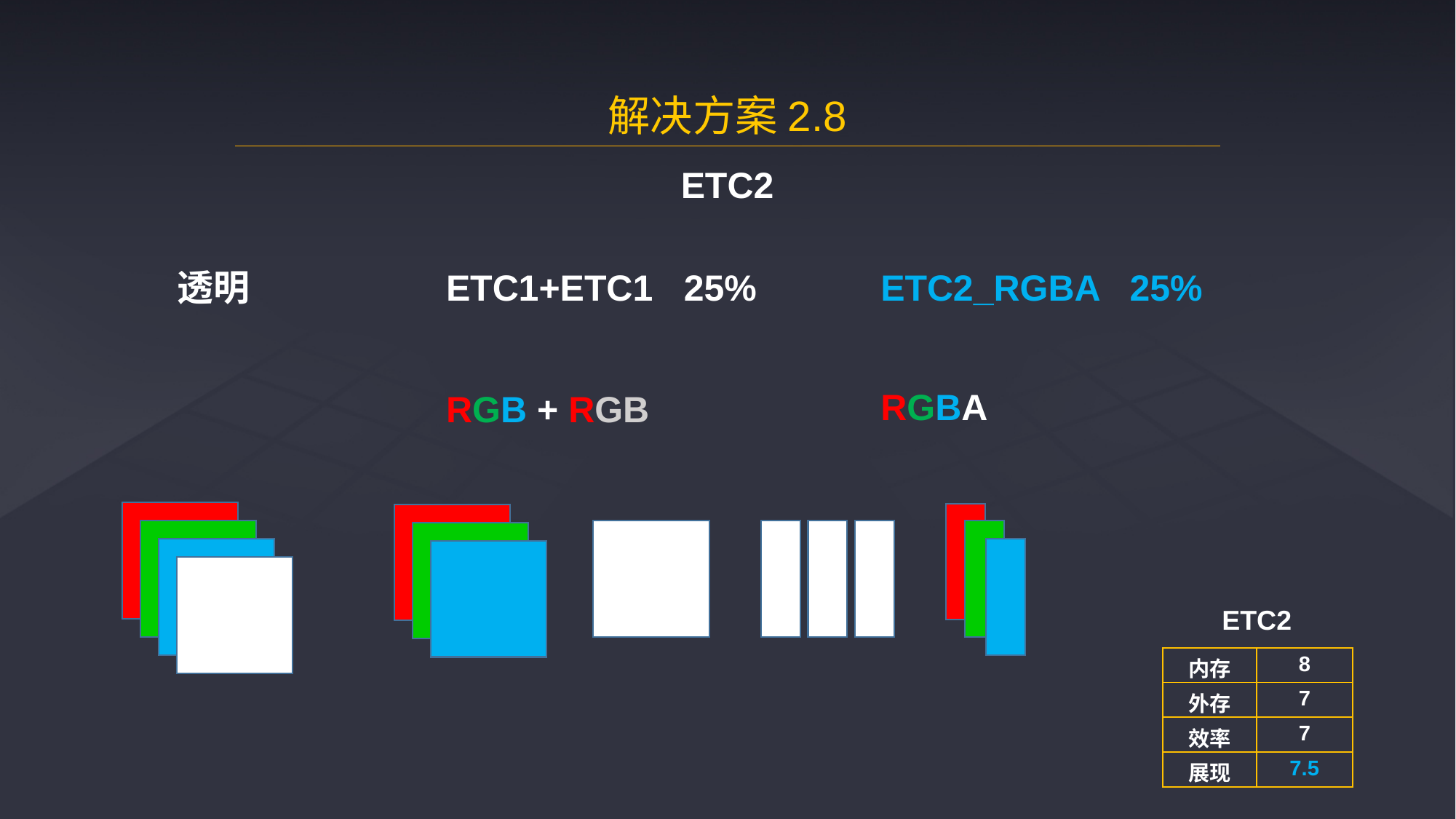

解决方案2.8

ETC2
透明
ETC1+ETC1
25%
ETC2_RGBA   25%
RGBA
RGB + RGB

ETC2
| 内存 | 8 |
| --- | --- |
| 外存 | 7 |
| 效率 | 7 |
| 展现 | 7.5 |